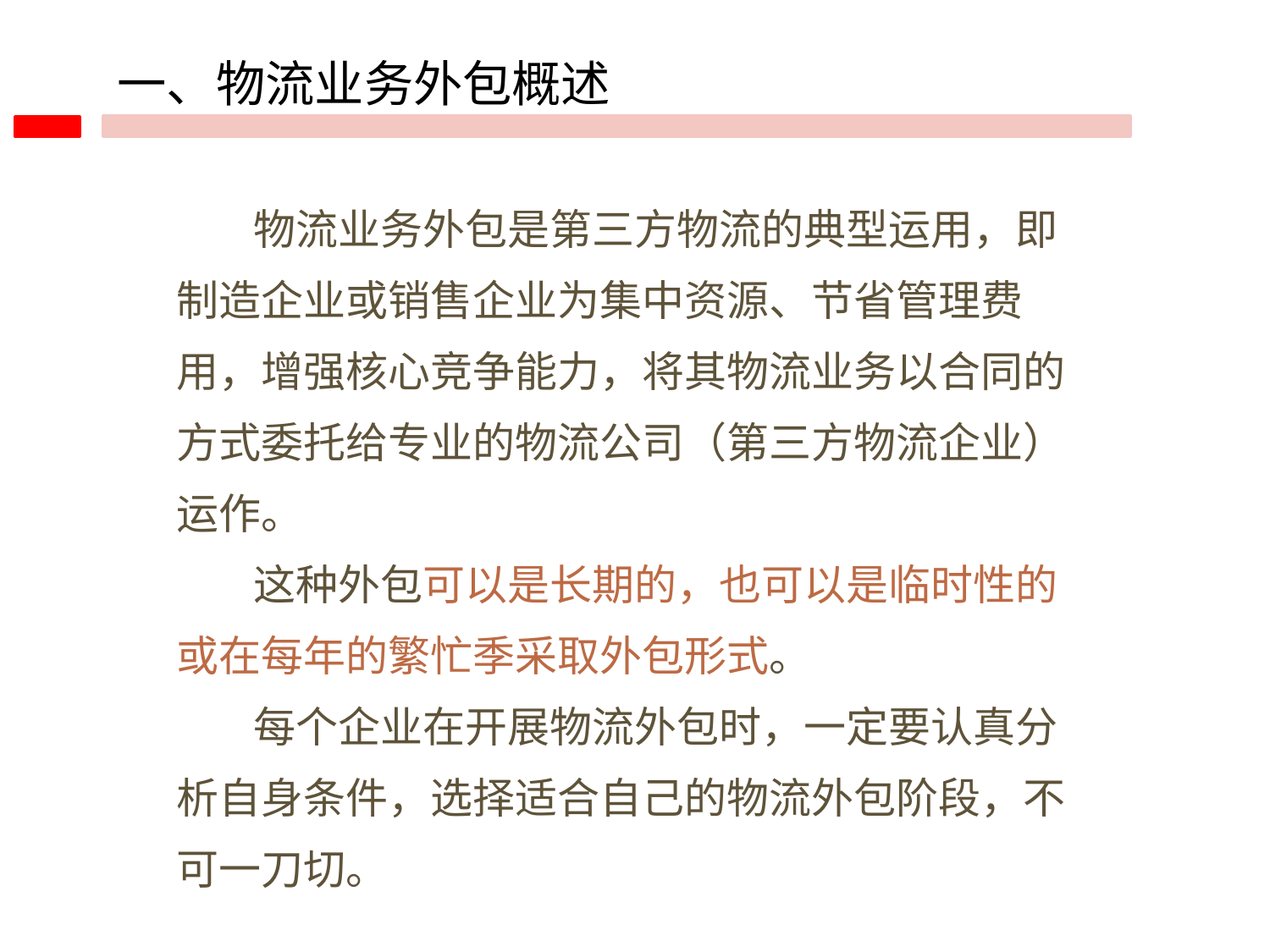

一、物流业务外包概述
       物流业务外包是第三方物流的典型运用，即制造企业或销售企业为集中资源、节省管理费用，增强核心竞争能力，将其物流业务以合同的方式委托给专业的物流公司（第三方物流企业）运作。
       这种外包可以是长期的，也可以是临时性的或在每年的繁忙季采取外包形式。
       每个企业在开展物流外包时，一定要认真分析自身条件，选择适合自己的物流外包阶段，不可一刀切。